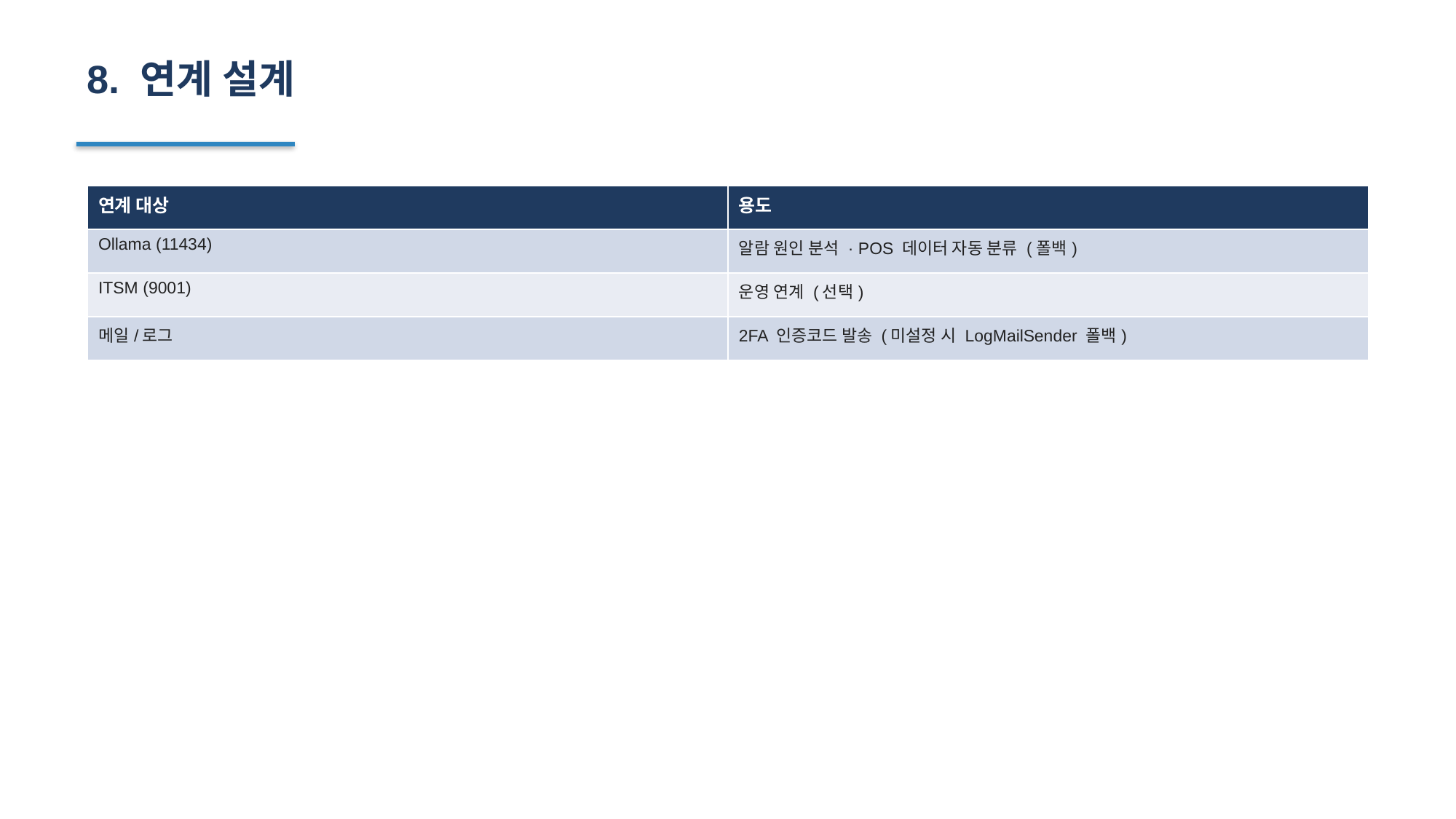

8. 연계 설계

| 연계 대상 | 용도 |
| --- | --- |
| Ollama (11434) | 알람 원인 분석 · POS 데이터 자동 분류 (폴백) |
| ITSM (9001) | 운영 연계 (선택) |
| 메일/로그 | 2FA 인증코드 발송 (미설정 시 LogMailSender 폴백) |